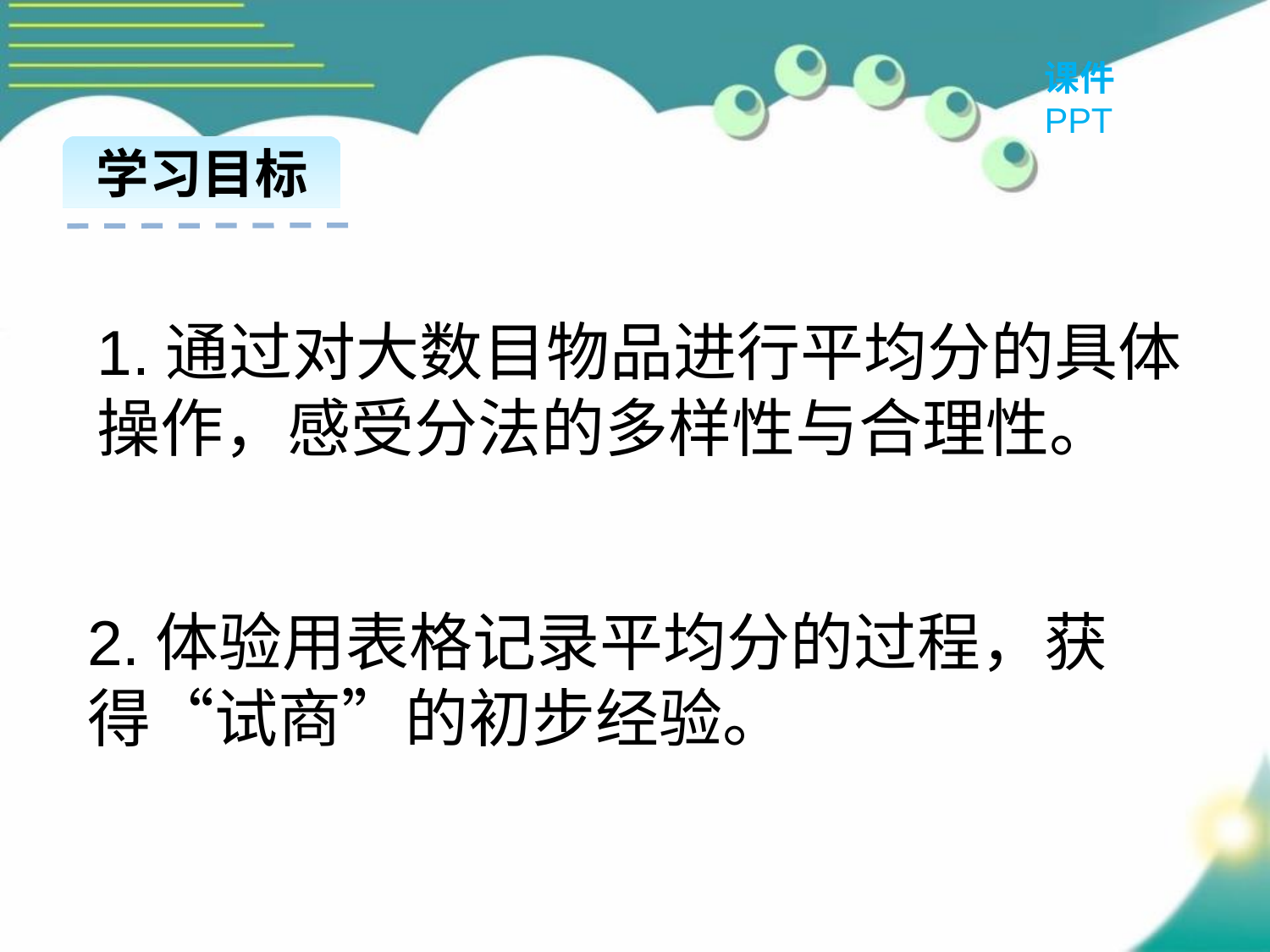

课件PPT
学习目标

1.通过对大数目物品进行平均分的具体操作，感受分法的多样性与合理性。
2.体验用表格记录平均分的过程，获得“试商”的初步经验。